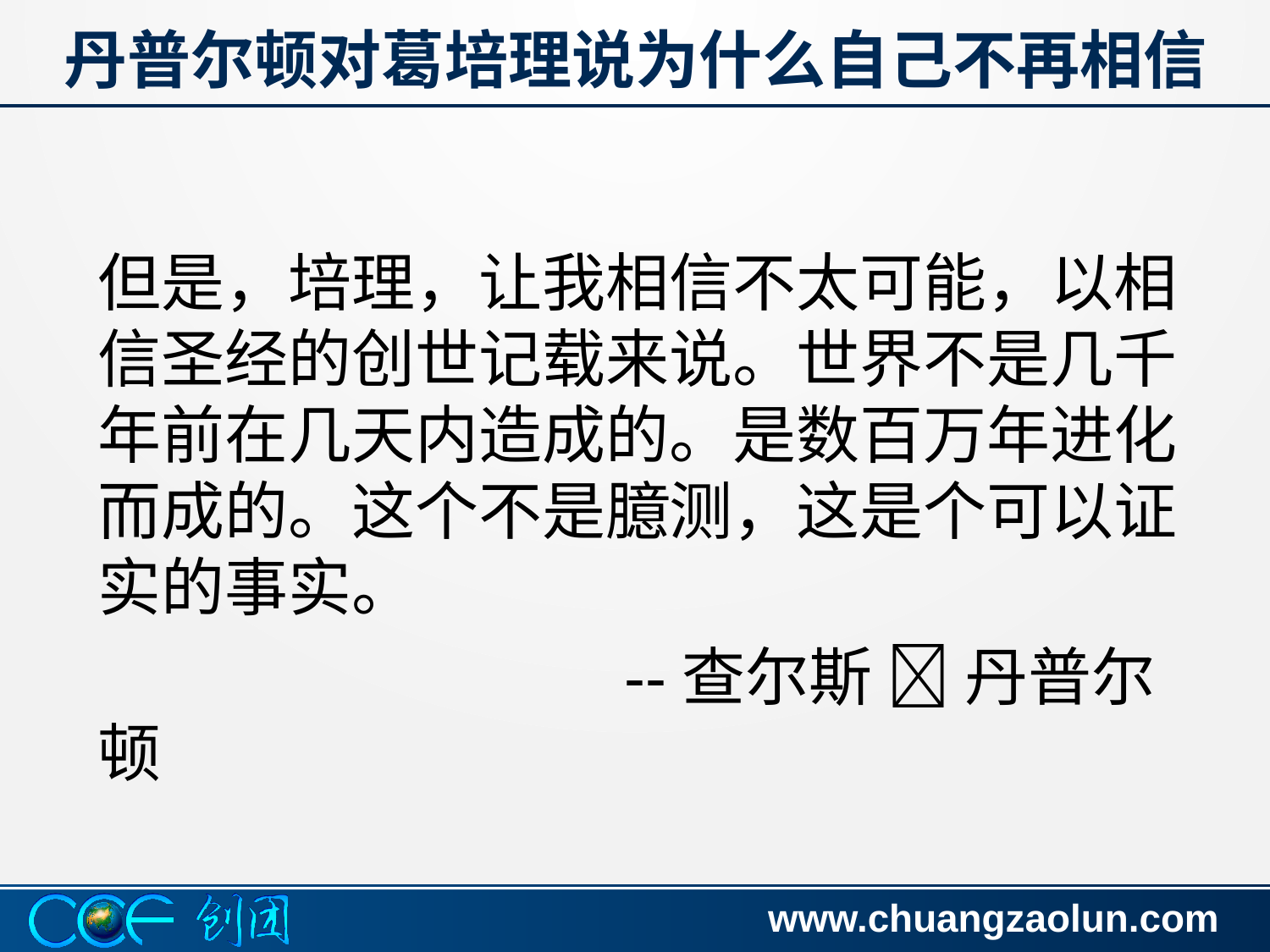

# 丹普尔顿对葛培理说为什么自己不再相信
但是，培理，让我相信不太可能，以相信圣经的创世记载来说。世界不是几千年前在几天内造成的。是数百万年进化而成的。这个不是臆测，这是个可以证实的事实。
                              --查尔斯 • 丹普尔顿